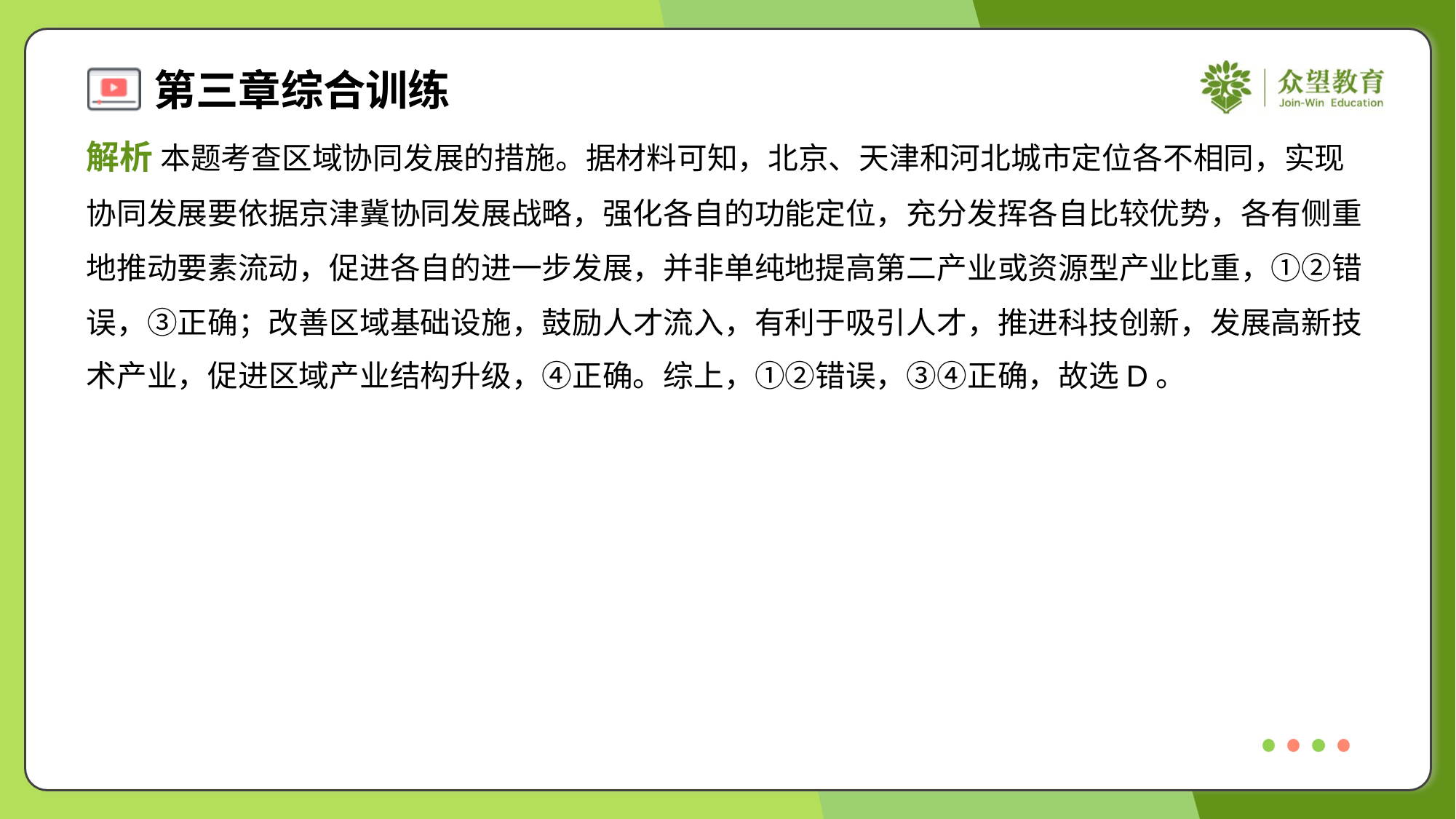

解析 本题考查区域协同发展的措施。据材料可知，北京、天津和河北城市定位各不相同，实现
协同发展要依据京津冀协同发展战略，强化各自的功能定位，充分发挥各自比较优势，各有侧重
地推动要素流动，促进各自的进一步发展，并非单纯地提高第二产业或资源型产业比重，①②错
误，③正确；改善区域基础设施，鼓励人才流入，有利于吸引人才，推进科技创新，发展高新技
术产业，促进区域产业结构升级，④正确。综上，①②错误，③④正确，故选D。